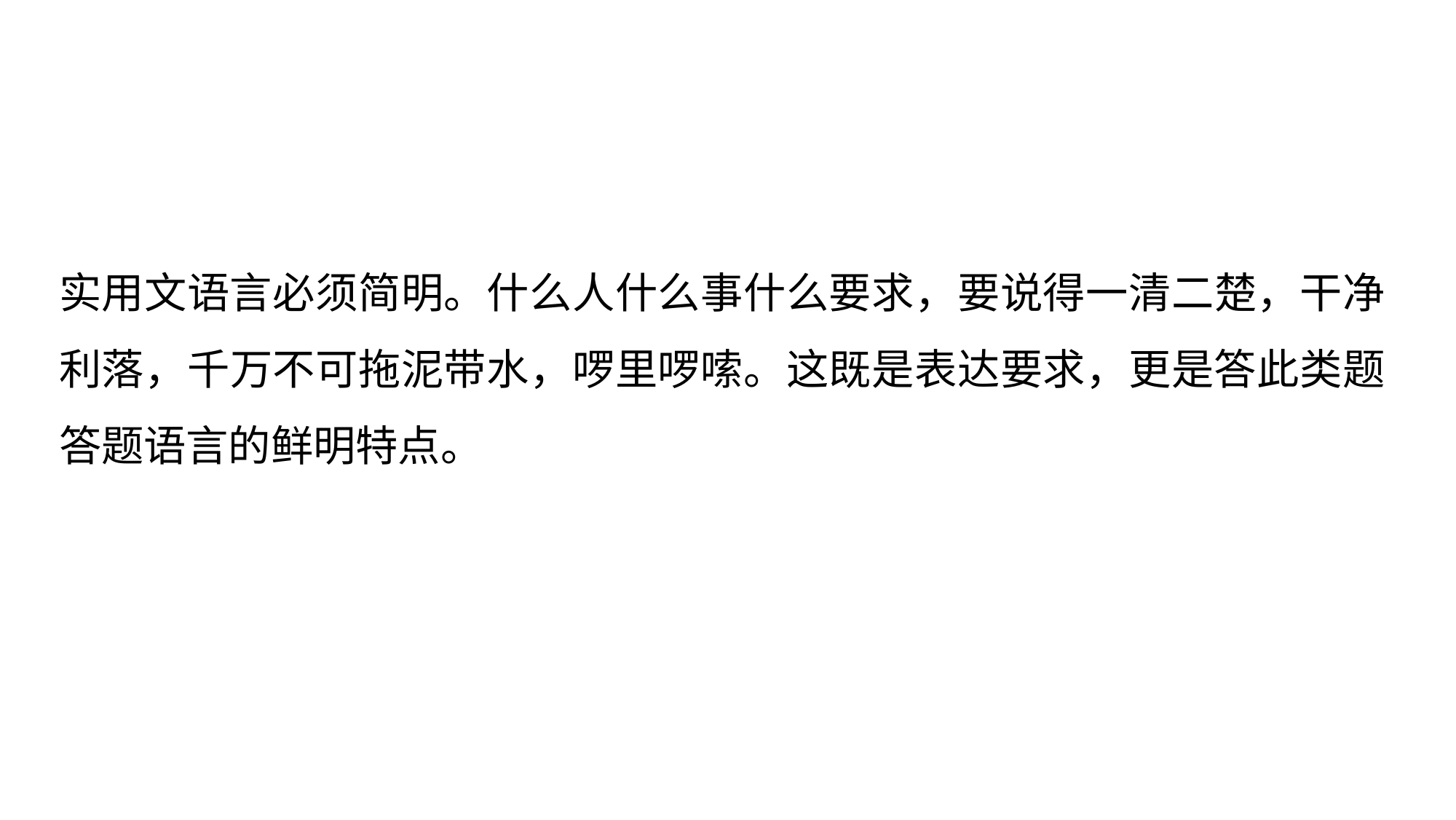

实用文语言必须简明。什么人什么事什么要求，要说得一清二楚，干净利落，千万不可拖泥带水，啰里啰嗦。这既是表达要求，更是答此类题答题语言的鲜明特点。